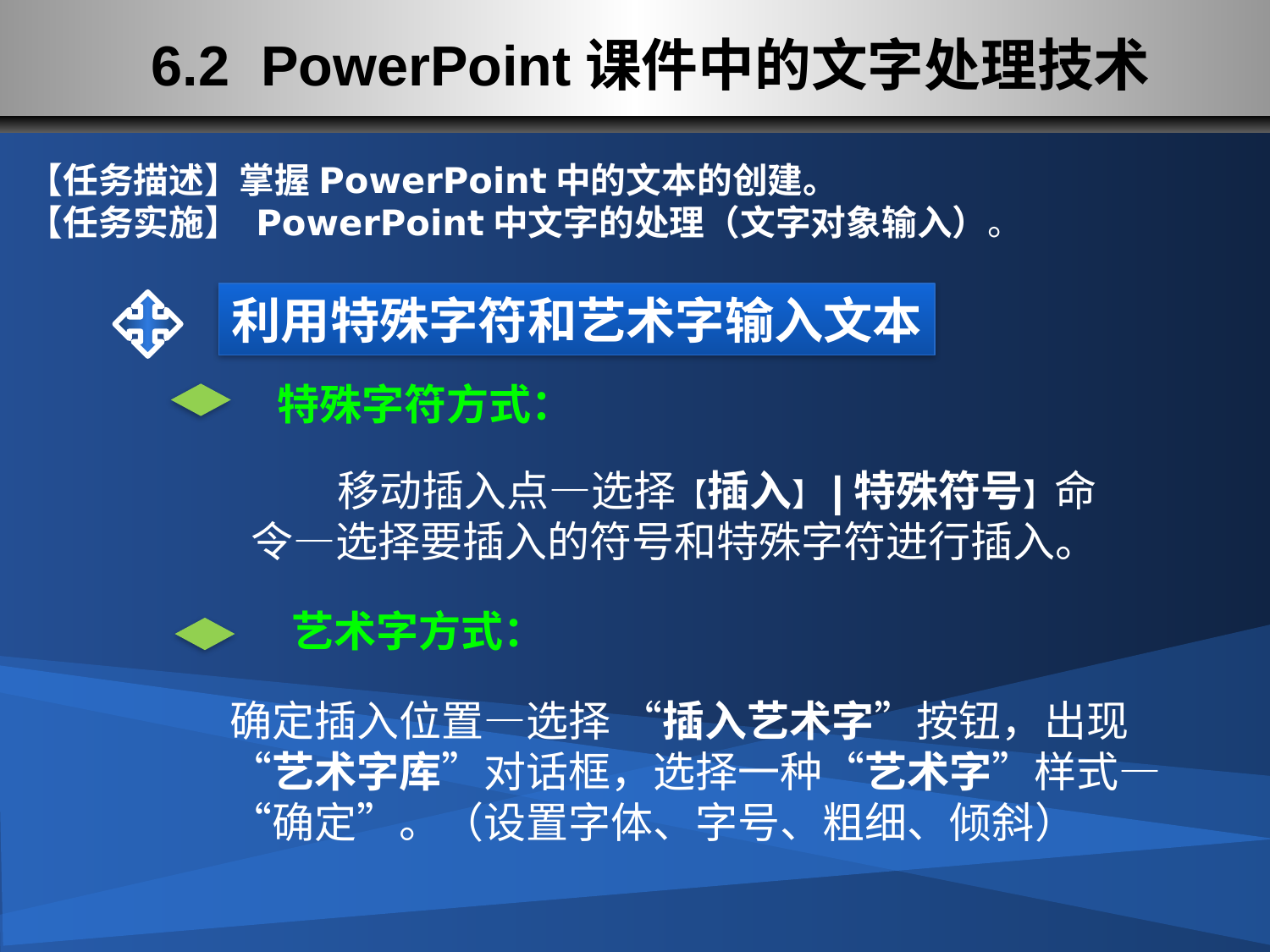

# 6.2  PowerPoint课件中的文字处理技术
【任务描述】掌握PowerPoint中的文本的创建。
【任务实施】 PowerPoint中文字的处理（文字对象输入）。
利用特殊字符和艺术字输入文本

特殊字符方式：

        移动插入点—选择【插入】|特殊符号】命令—选择要插入的符号和特殊字符进行插入。
 艺术字方式：

确定插入位置—选择 “插入艺术字”按钮，出现“艺术字库”对话框，选择一种“艺术字”样式—“确定”。（设置字体、字号、粗细、倾斜）